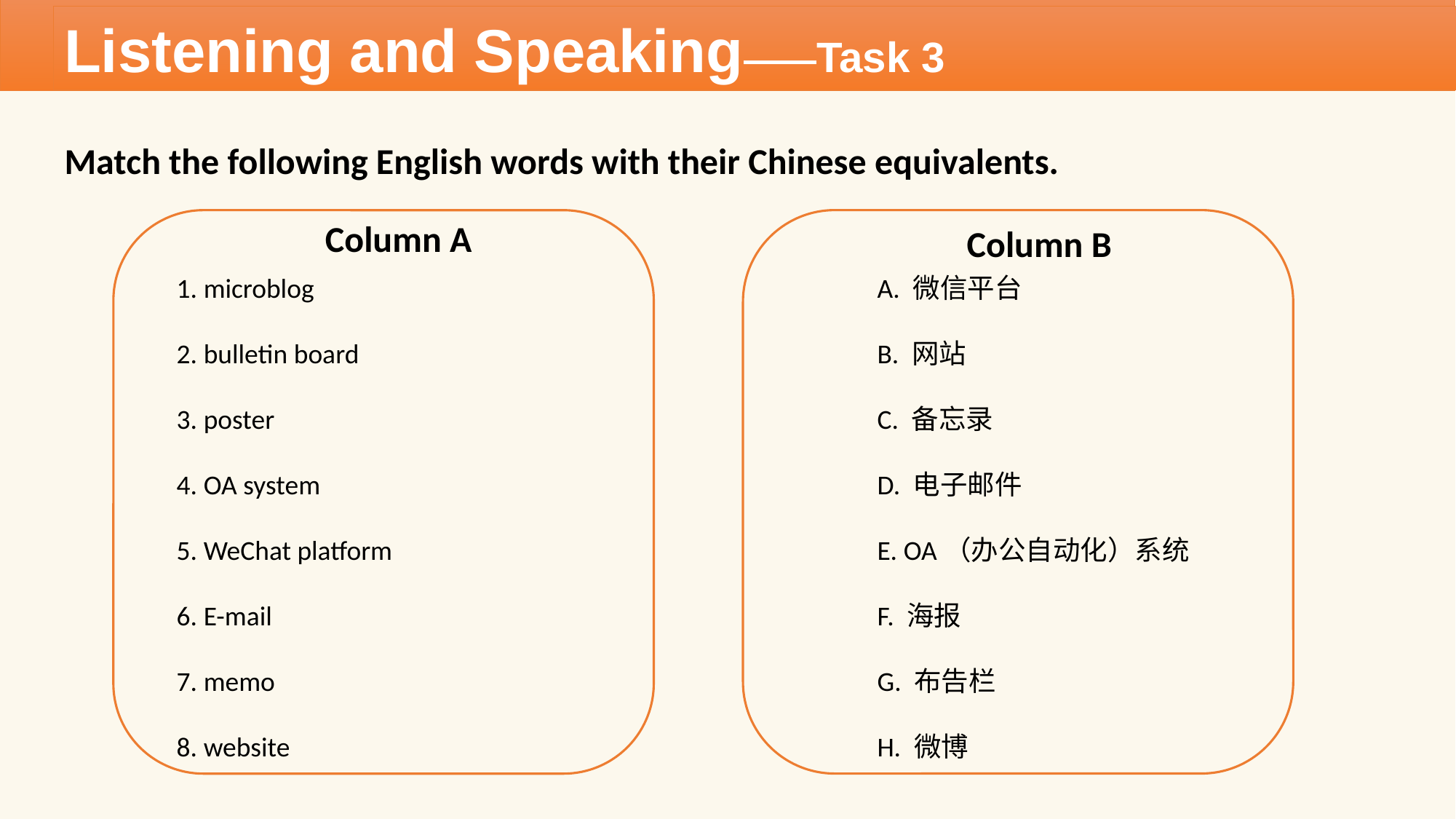

Listening and Speaking——Task 3
Match the following English words with their Chinese equivalents.

Column A
Column B
1. microblog

2. bulletin board

3. poster

4. OA system

5. WeChat platform

6. E-mail

7. memo

8. website

A. 微信平台

B. 网站

C. 备忘录

D. 电子邮件

E. OA（办公自动化）系统

F. 海报

G. 布告栏

H. 微博